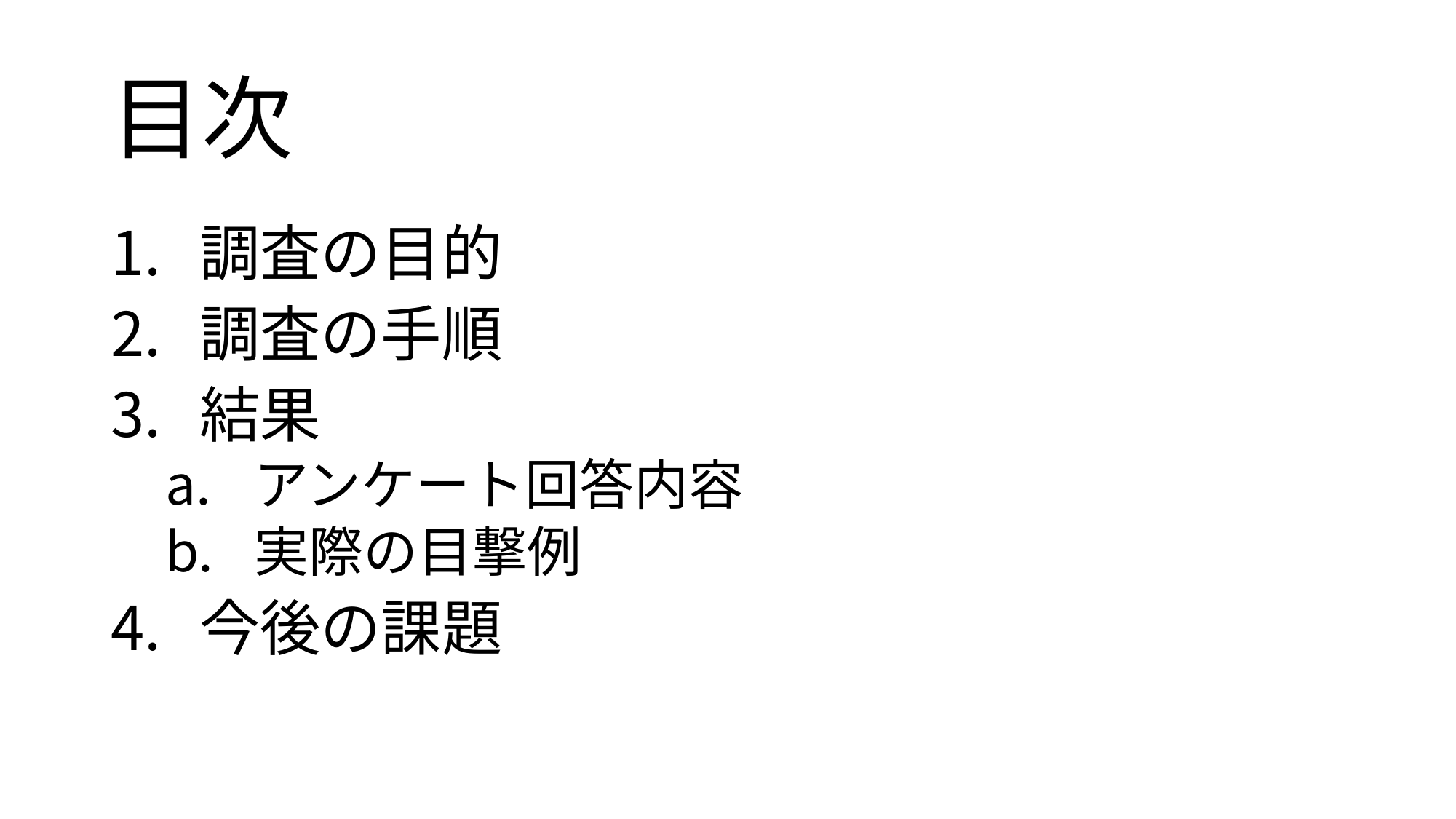

# 目次
調査の目的
調査の手順
結果
アンケート回答内容
実際の目撃例
今後の課題